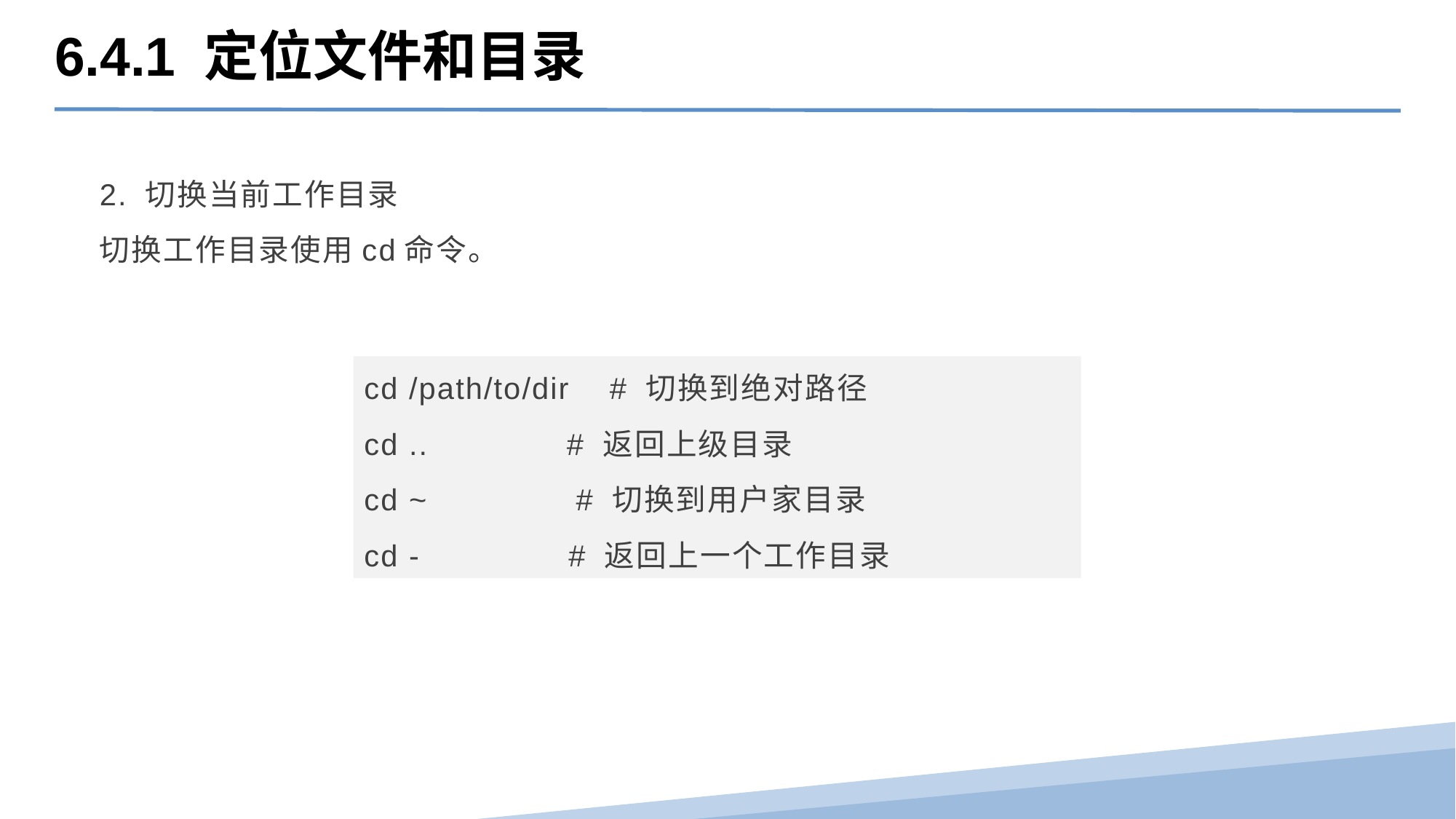

6.4.1 定位文件和目录
2. 切换当前工作目录
切换工作目录使用cd命令。

cd /path/to/dir    # 切换到绝对路径
cd ..              # 返回上级目录
cd ~               # 切换到用户家目录
cd -               # 返回上一个工作目录